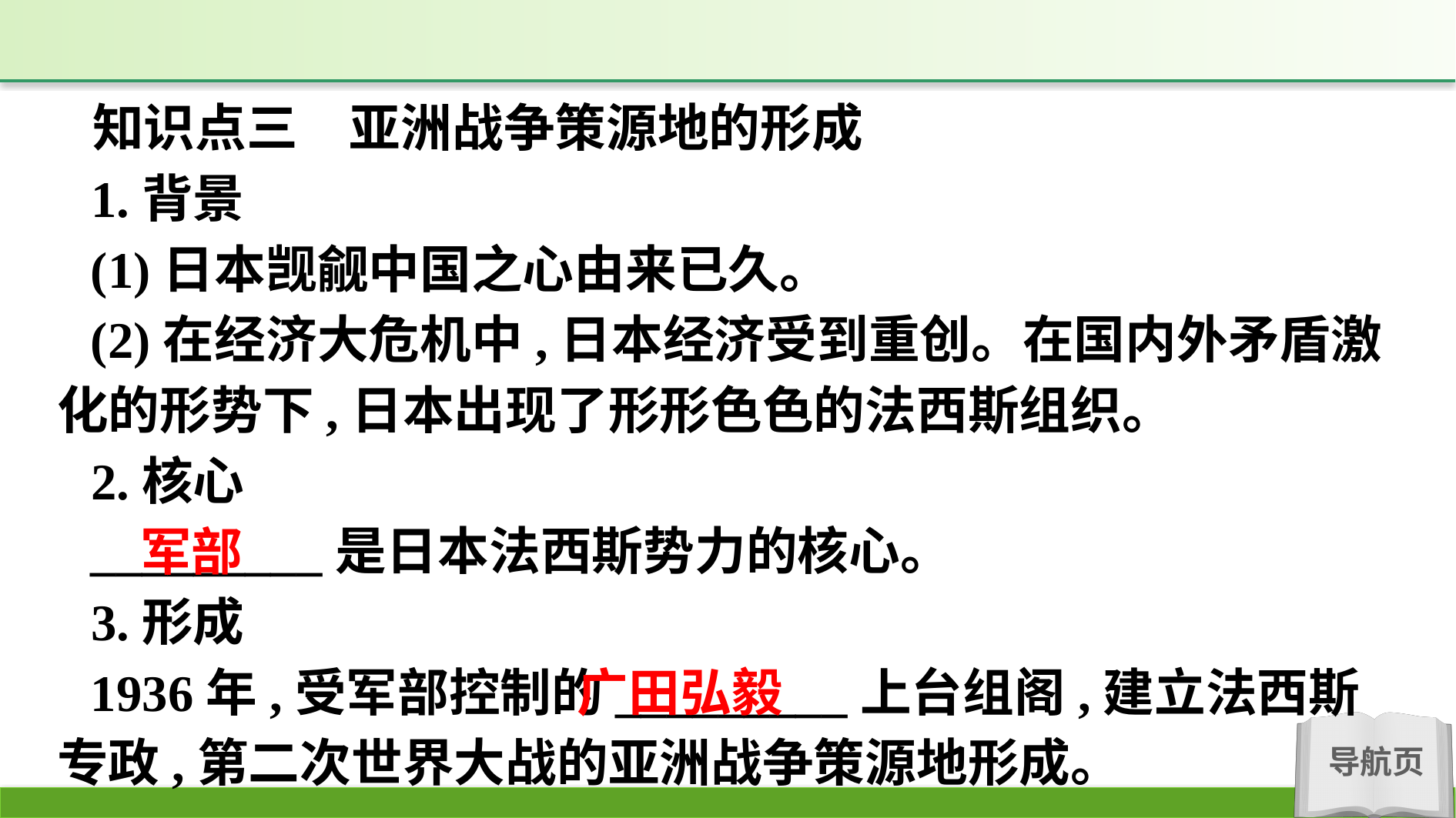

知识点三　亚洲战争策源地的形成
1.背景
(1)日本觊觎中国之心由来已久。
(2)在经济大危机中,日本经济受到重创。在国内外矛盾激化的形势下,日本出现了形形色色的法西斯组织。
2.核心
_________是日本法西斯势力的核心。
3.形成
1936年,受军部控制的_________上台组阁,建立法西斯专政,第二次世界大战的亚洲战争策源地形成。
军部
广田弘毅